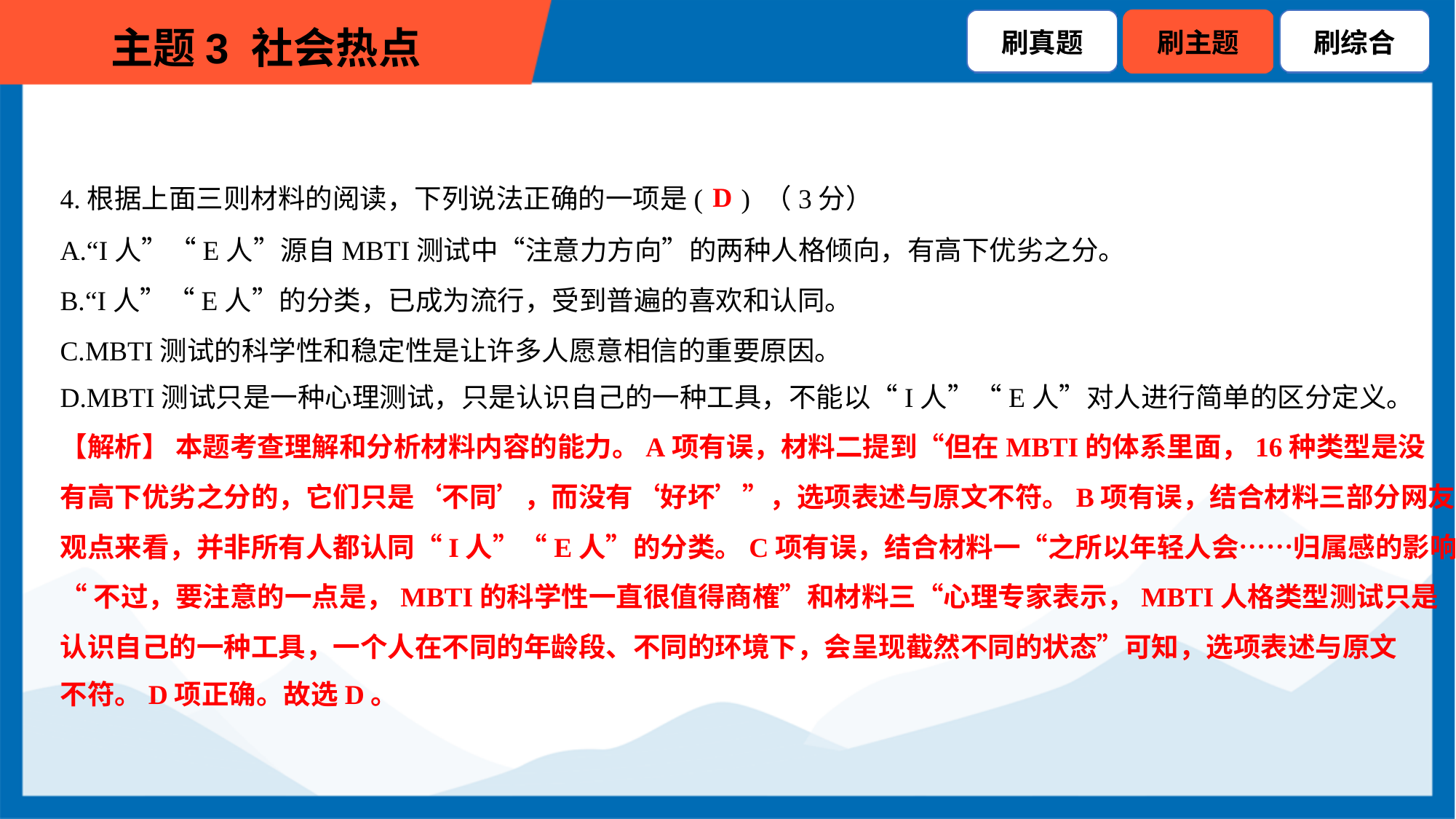

D
4.根据上面三则材料的阅读，下列说法正确的一项是(     ) （3分）
A.“I人”“E人”源自MBTI测试中“注意力方向”的两种人格倾向，有高下优劣之分。
B.“I人”“E人”的分类，已成为流行，受到普遍的喜欢和认同。
C.MBTI测试的科学性和稳定性是让许多人愿意相信的重要原因。
D.MBTI测试只是一种心理测试，只是认识自己的一种工具，不能以“I人”“E人”对人进行简单的区分定义。
【解析】 本题考查理解和分析材料内容的能力。A项有误，材料二提到“但在MBTI的体系里面，16种类型是没
有高下优劣之分的，它们只是‘不同’，而没有‘好坏’”，选项表述与原文不符。B项有误，结合材料三部分网友的
观点来看，并非所有人都认同“I人”“E人”的分类。C项有误，结合材料一“之所以年轻人会……归属感的影响”
“不过，要注意的一点是，MBTI的科学性一直很值得商榷”和材料三“心理专家表示，MBTI人格类型测试只是
认识自己的一种工具，一个人在不同的年龄段、不同的环境下，会呈现截然不同的状态”可知，选项表述与原文
不符。D项正确。故选D。